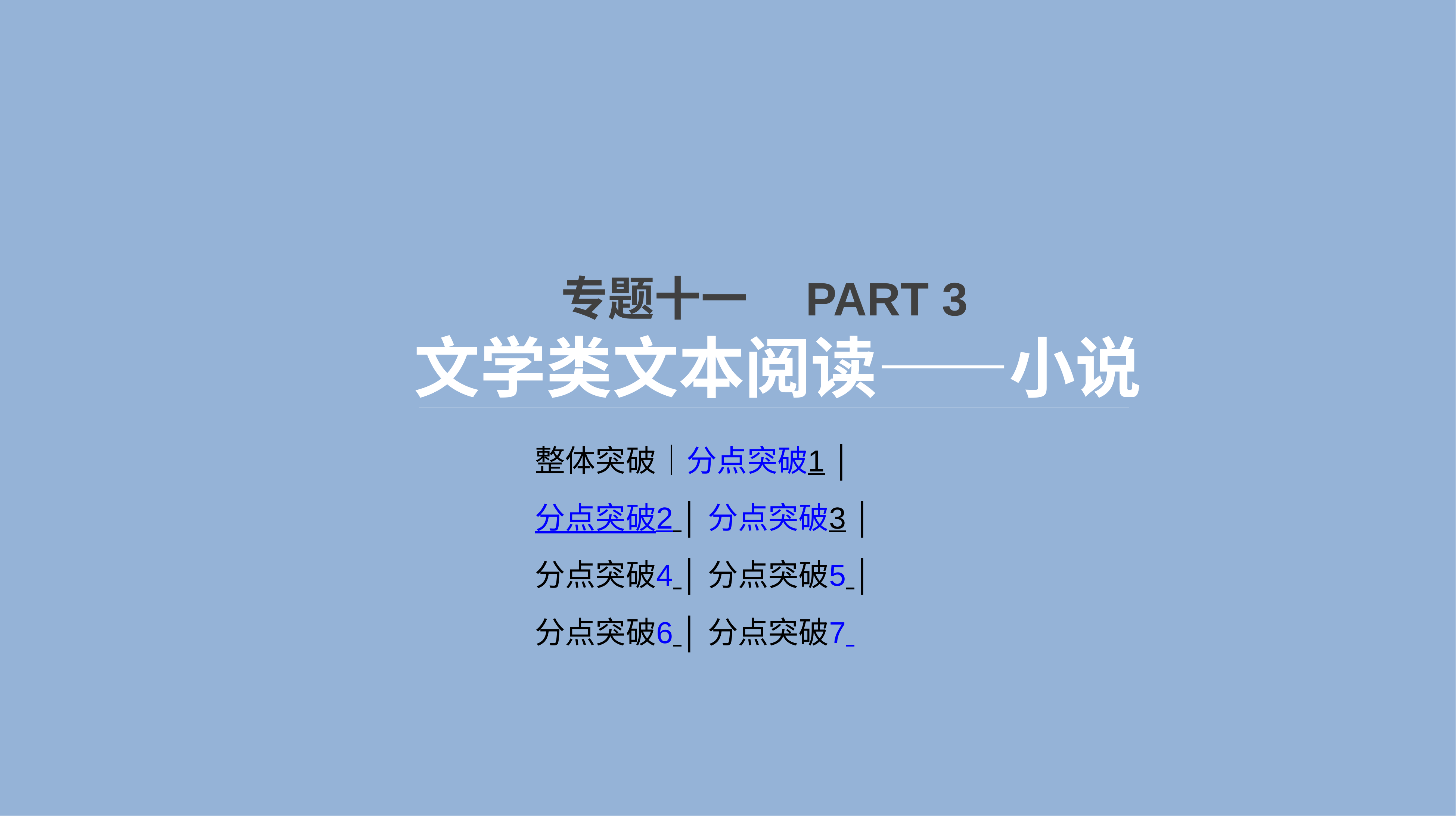

专题十一　PART 3
文学类文本阅读——小说
整体突破│分点突破1 │
分点突破2 │分点突破3 │分点突破4 │分点突破5 │分点突破6 │分点突破7